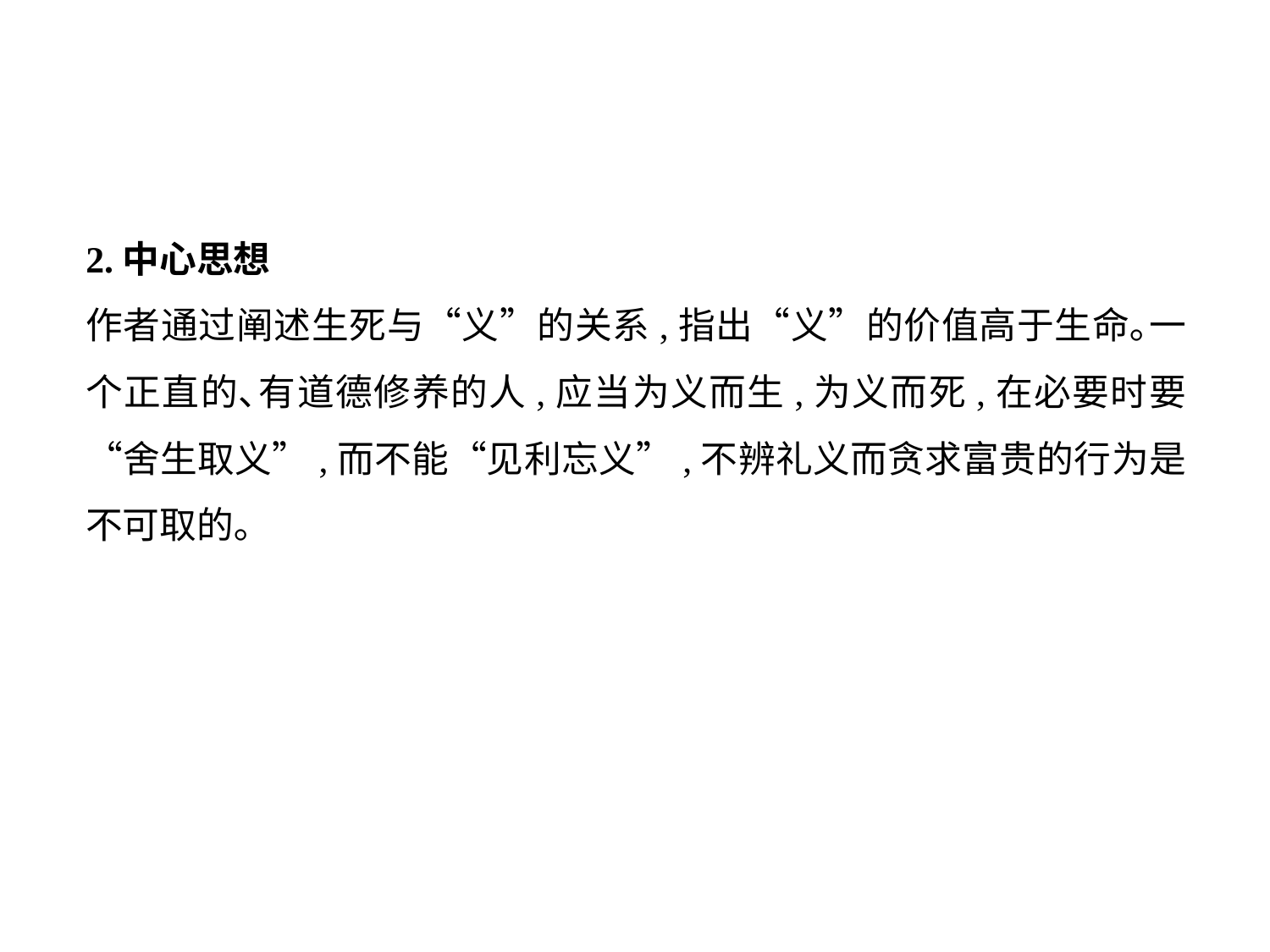

2.中心思想
作者通过阐述生死与“义”的关系,指出“义”的价值高于生命｡一个正直的､有道德修养的人,应当为义而生,为义而死,在必要时要“舍生取义”,而不能“见利忘义”,不辨礼义而贪求富贵的行为是不可取的｡